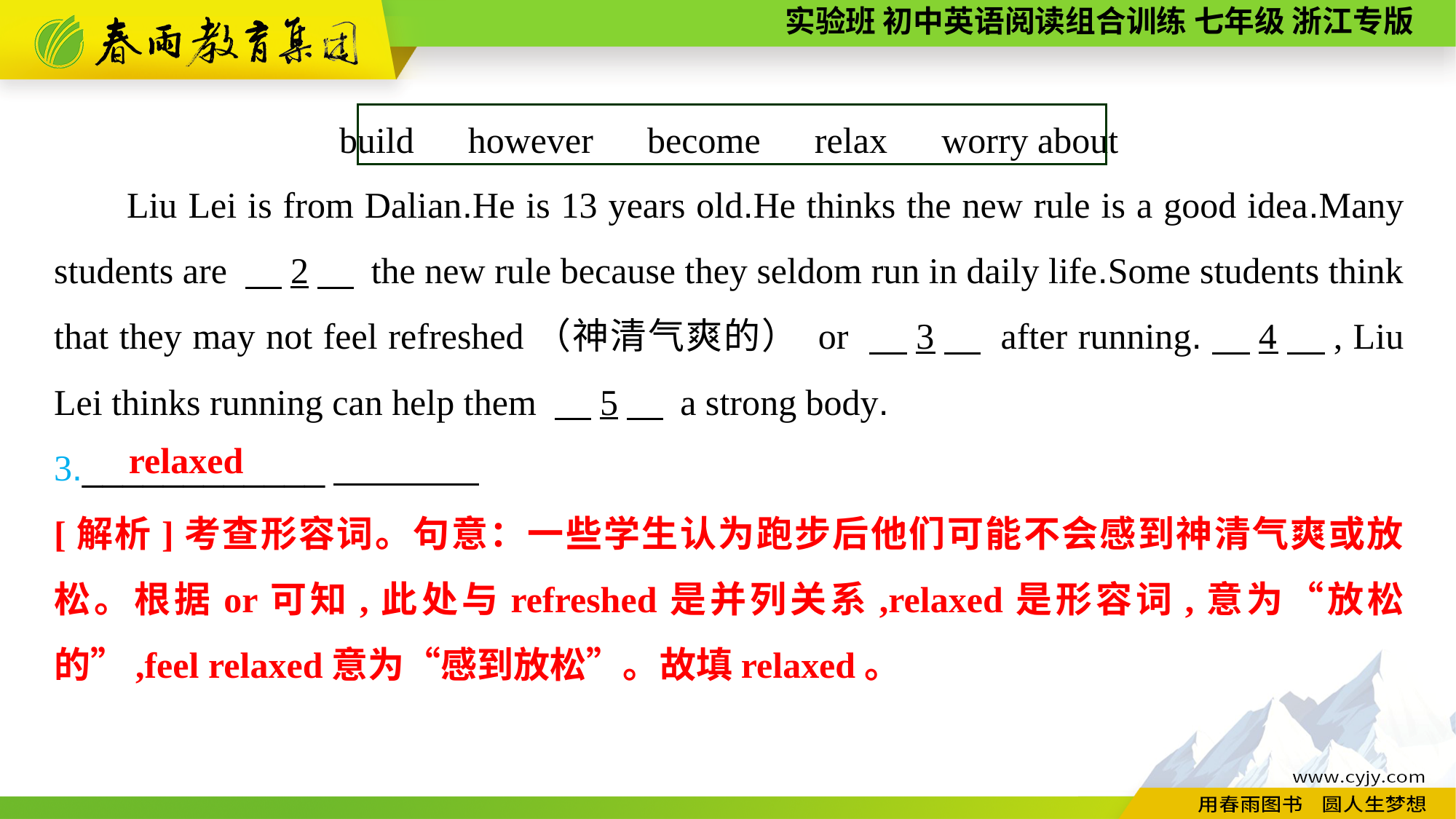

build　however　become　relax　worry about
Liu Lei is from Dalian.He is 13 years old.He thinks the new rule is a good idea.Many students are 　2　 the new rule because they seldom run in daily life.Some students think that they may not feel refreshed（神清气爽的） or 　3　 after running.　4　, Liu Lei thinks running can help them 　5　 a strong body.
3.____________

relaxed
[解析]考查形容词。句意：一些学生认为跑步后他们可能不会感到神清气爽或放松。根据or可知,此处与refreshed是并列关系,relaxed是形容词,意为“放松的”,feel relaxed意为“感到放松”。故填relaxed。